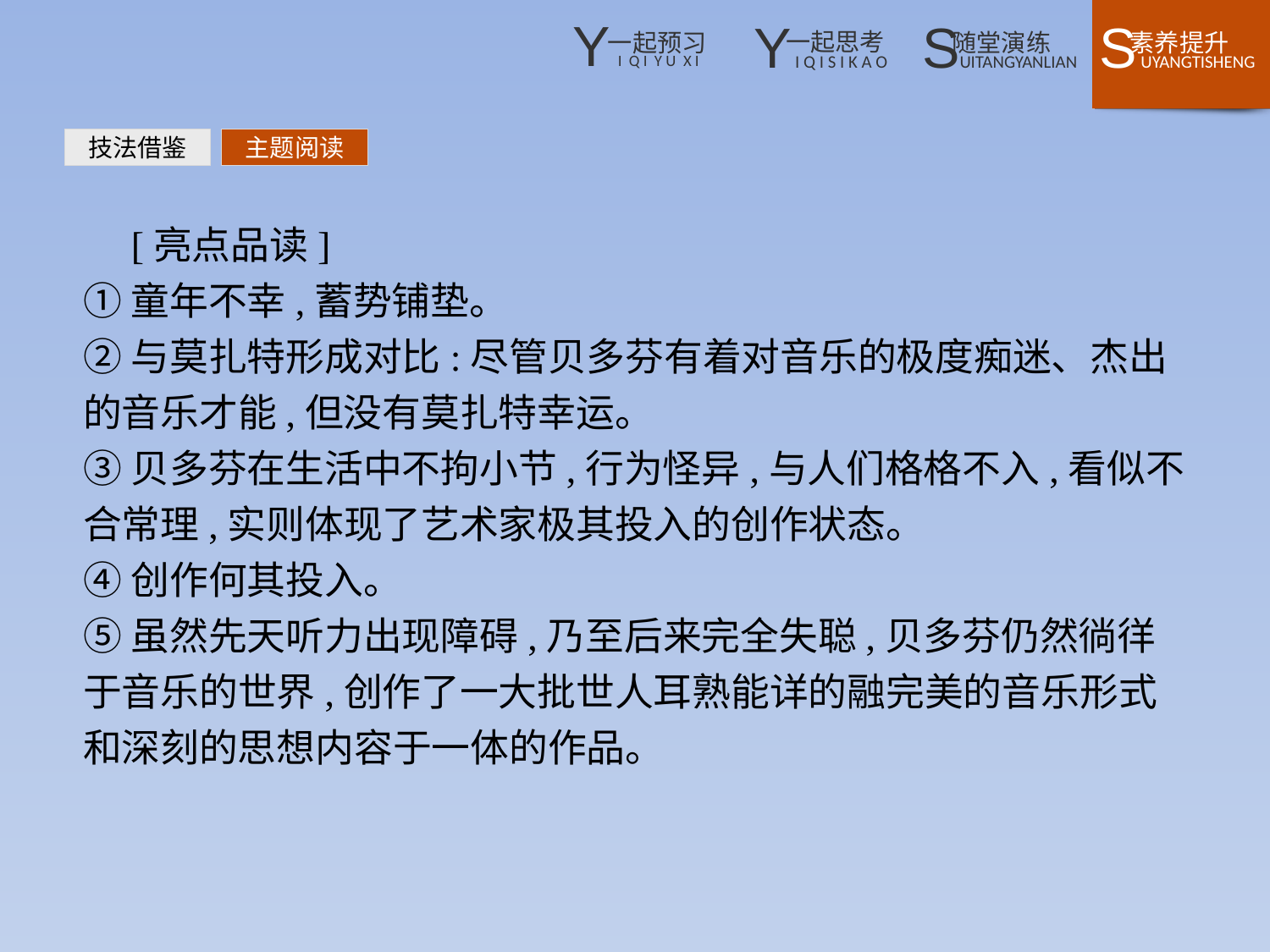

技法借鉴
主题阅读
　[亮点品读]
①童年不幸,蓄势铺垫。
②与莫扎特形成对比:尽管贝多芬有着对音乐的极度痴迷、杰出的音乐才能,但没有莫扎特幸运。
③贝多芬在生活中不拘小节,行为怪异,与人们格格不入,看似不合常理,实则体现了艺术家极其投入的创作状态。
④创作何其投入。
⑤虽然先天听力出现障碍,乃至后来完全失聪,贝多芬仍然徜徉于音乐的世界,创作了一大批世人耳熟能详的融完美的音乐形式和深刻的思想内容于一体的作品。